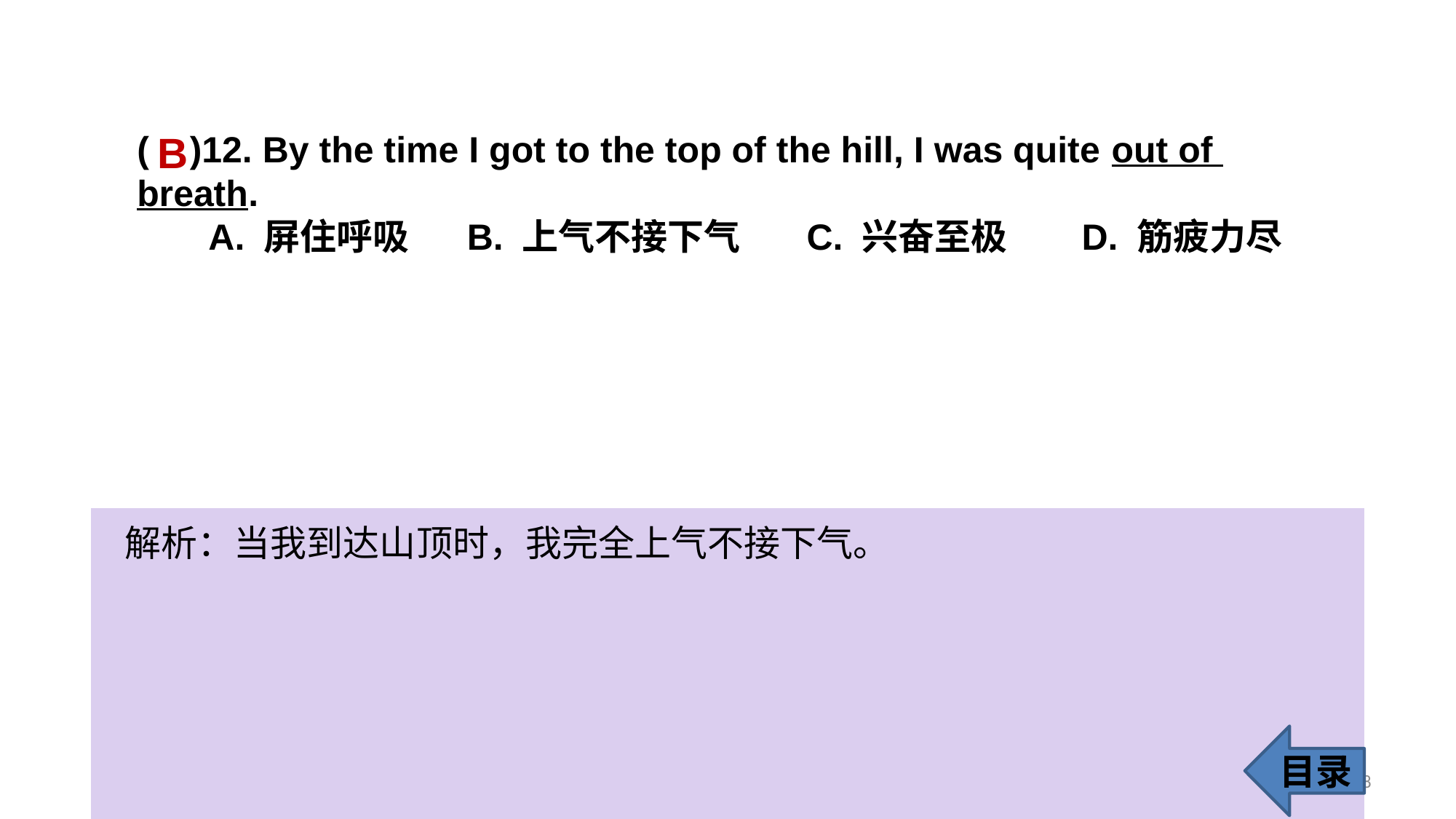

(    )12. By the time I got to the top of the hill, I was quite out of 	 	   breath.
       A. 屏住呼吸      B. 上气不接下气       C. 兴奋至极        D. 筋疲力尽
B

解析：当我到达山顶时，我完全上气不接下气。
目录
18